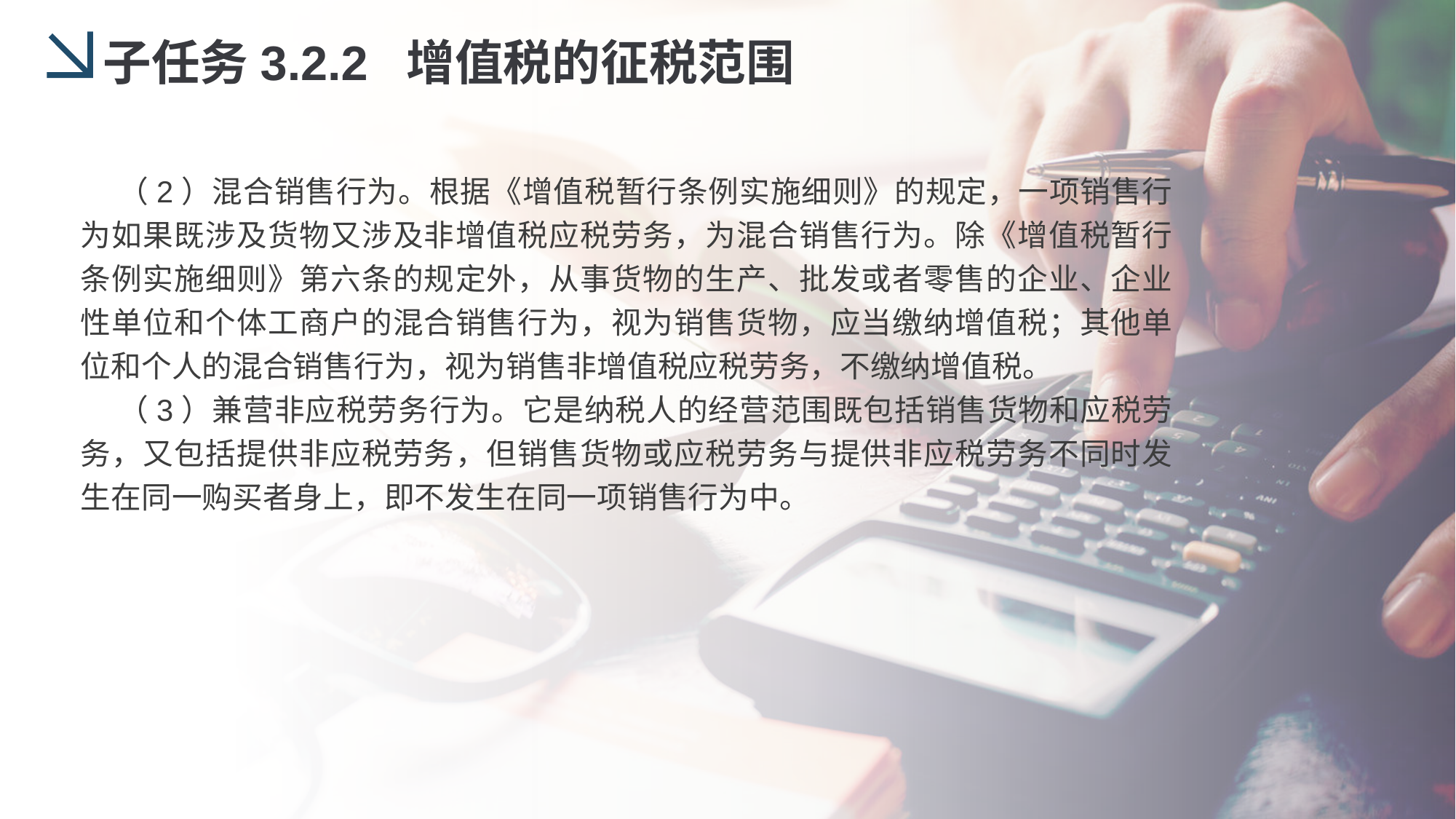

子任务3.2.2  增值税的征税范围

    （2）混合销售行为。根据《增值税暂行条例实施细则》的规定，一项销售行为如果既涉及货物又涉及非增值税应税劳务，为混合销售行为。除《增值税暂行条例实施细则》第六条的规定外，从事货物的生产、批发或者零售的企业、企业性单位和个体工商户的混合销售行为，视为销售货物，应当缴纳增值税；其他单位和个人的混合销售行为，视为销售非增值税应税劳务，不缴纳增值税。
    （3）兼营非应税劳务行为。它是纳税人的经营范围既包括销售货物和应税劳务，又包括提供非应税劳务，但销售货物或应税劳务与提供非应税劳务不同时发生在同一购买者身上，即不发生在同一项销售行为中。